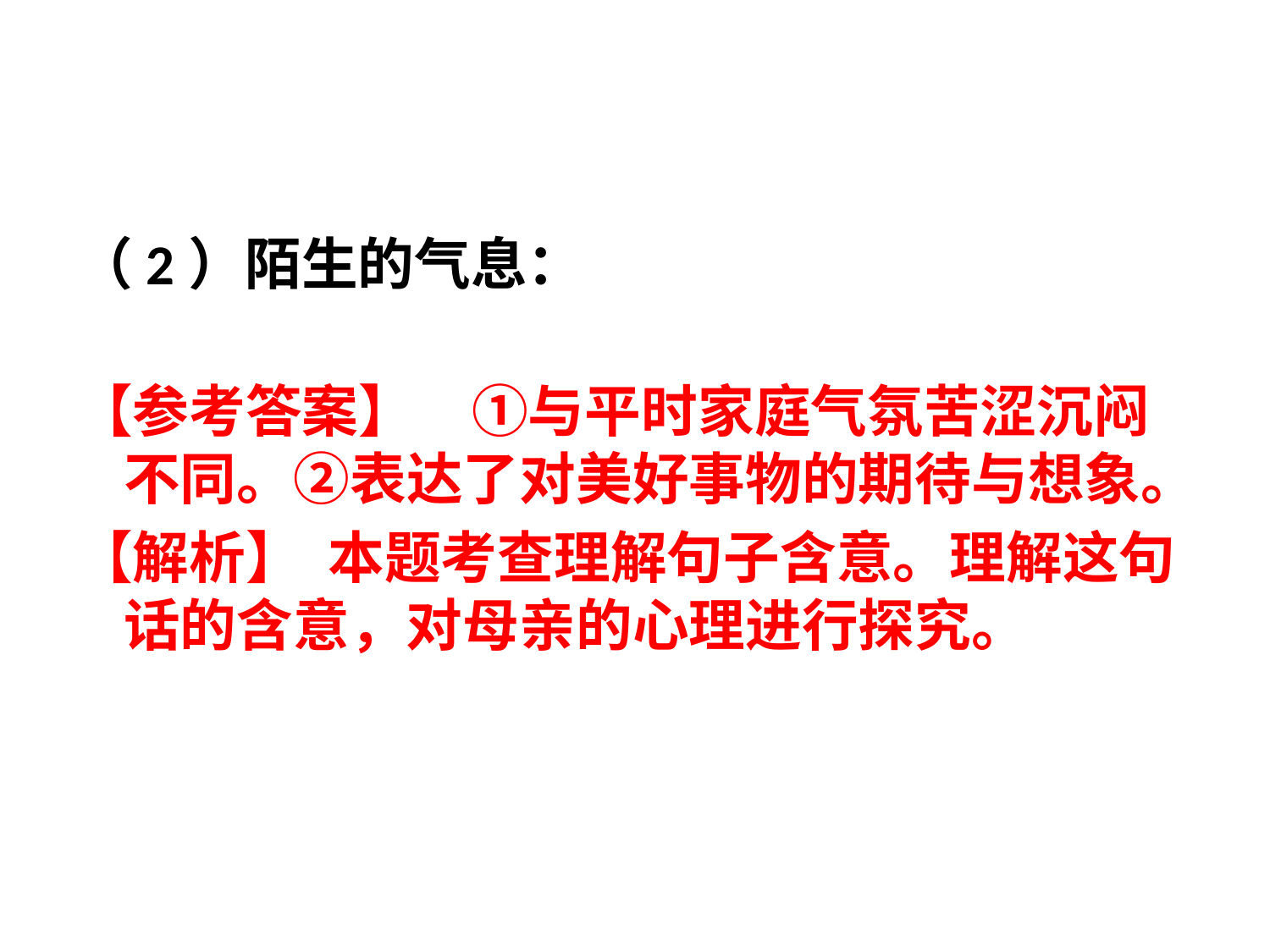

#
（2）陌生的气息：
【参考答案】　①与平时家庭气氛苦涩沉闷不同。②表达了对美好事物的期待与想象。
【解析】  本题考查理解句子含意。理解这句话的含意，对母亲的心理进行探究。